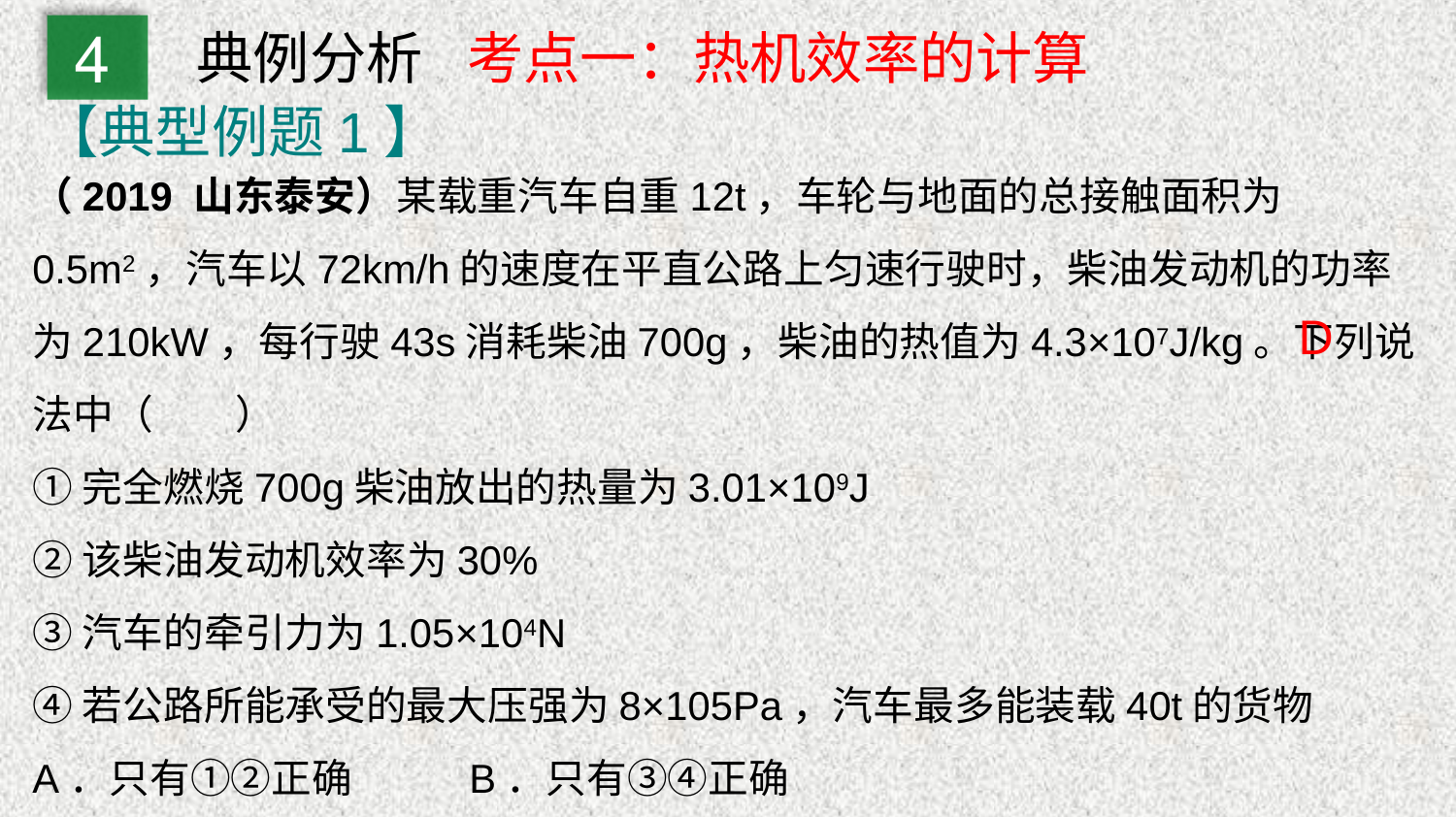

4

典例分析
考点一：热机效率的计算
【典型例题1】
（2019 山东泰安）某载重汽车自重12t，车轮与地面的总接触面积为0.5m2，汽车以72km/h的速度在平直公路上匀速行驶时，柴油发动机的功率为210kW，每行驶43s消耗柴油700g，柴油的热值为4.3×107J/kg。下列说法中（　　）
①完全燃烧700g柴油放出的热量为3.01×109J
②该柴油发动机效率为30%
③汽车的牵引力为1.05×104N
④若公路所能承受的最大压强为8×105Pa，汽车最多能装载40t的货物
A．只有①②正确	B．只有③④正确
C．只有①③正确	D．只有②③正确
D